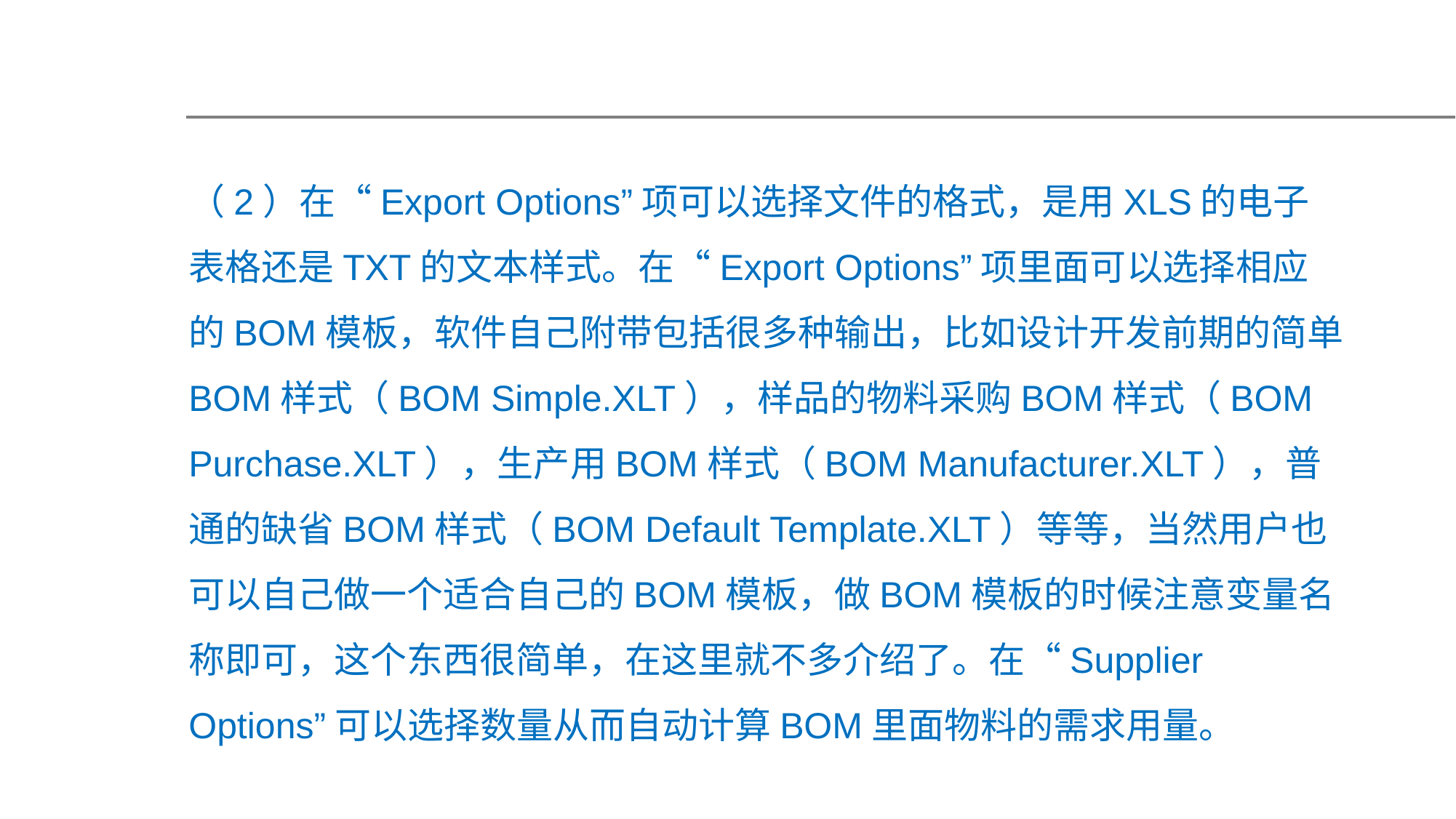

（2）在“Export Options”项可以选择文件的格式，是用XLS的电子表格还是TXT的文本样式。在“Export Options”项里面可以选择相应的BOM模板，软件自己附带包括很多种输出，比如设计开发前期的简单BOM样式（BOM Simple.XLT），样品的物料采购BOM样式（BOM Purchase.XLT），生产用BOM样式（BOM Manufacturer.XLT），普通的缺省BOM样式（BOM Default Template.XLT）等等，当然用户也可以自己做一个适合自己的BOM模板，做BOM模板的时候注意变量名称即可，这个东西很简单，在这里就不多介绍了。在“Supplier Options”可以选择数量从而自动计算BOM里面物料的需求用量。